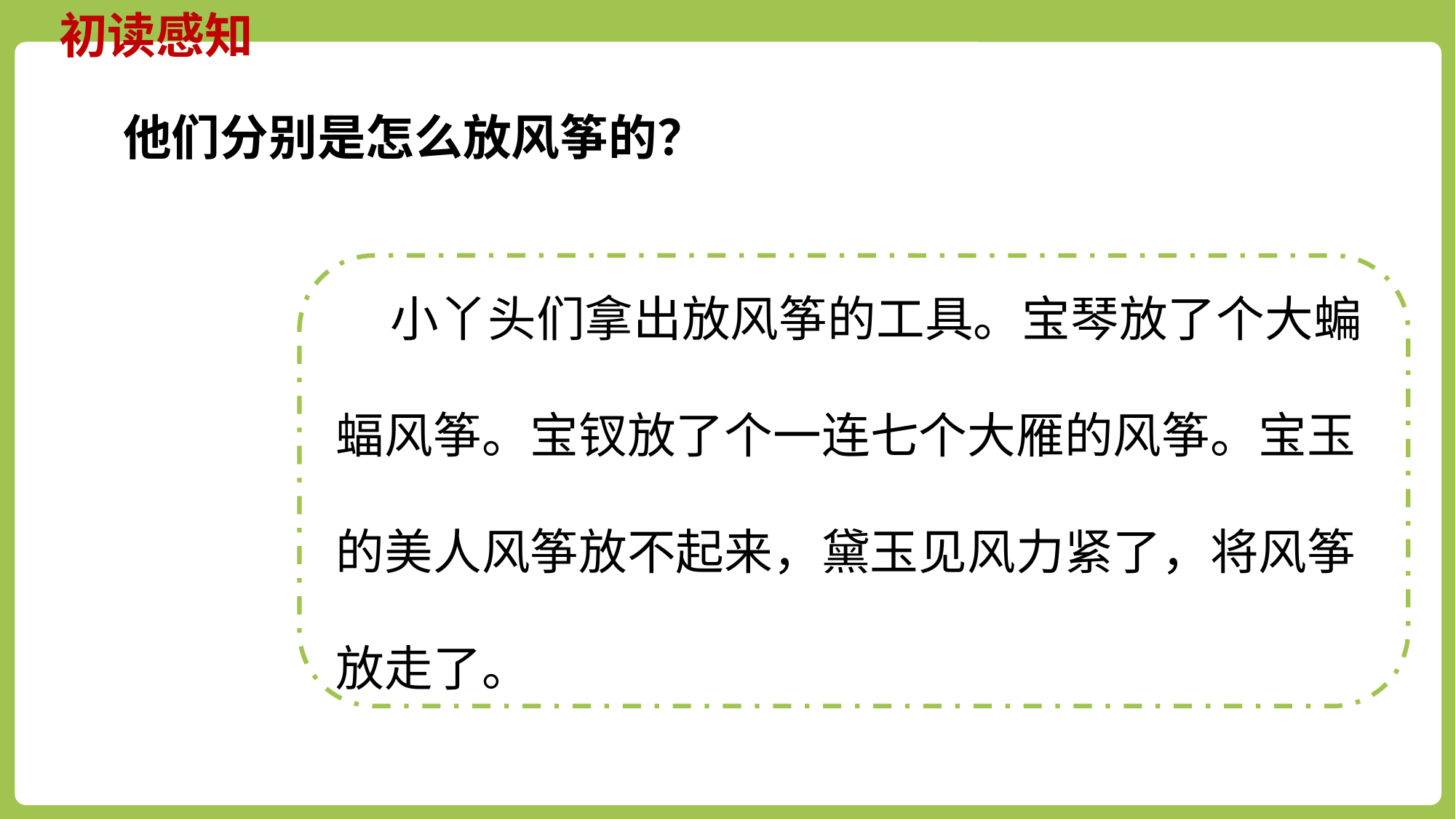

初读感知
他们分别是怎么放风筝的？
小丫头们拿出放风筝的工具。宝琴放了个大蝙蝠风筝。宝钗放了个一连七个大雁的风筝。宝玉的美人风筝放不起来，黛玉见风力紧了，将风筝放走了。